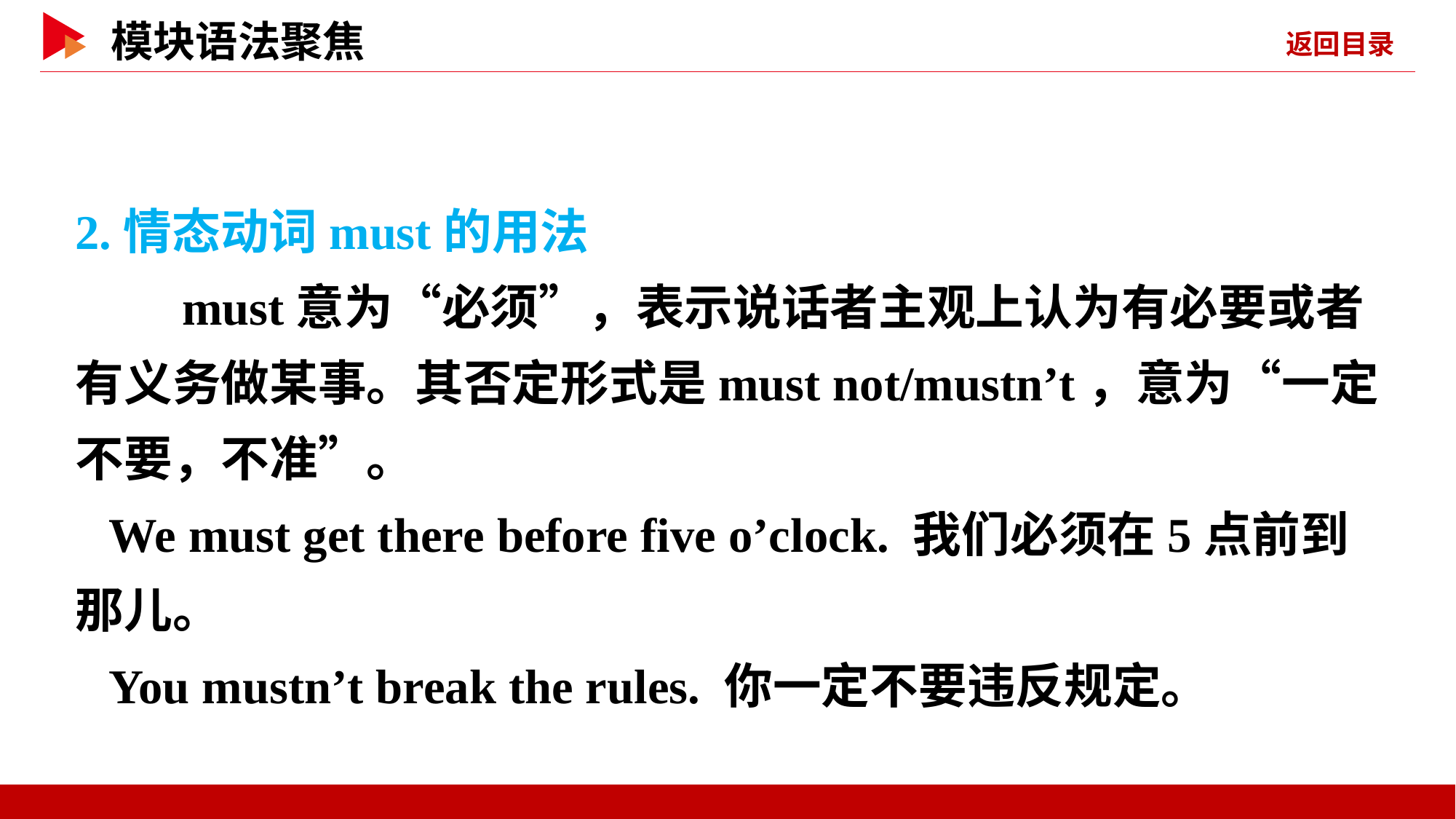

2.情态动词must的用法
      must意为“必须”，表示说话者主观上认为有必要或者有义务做某事。其否定形式是must not/mustn’t，意为“一定不要，不准”。
We must get there before five o’clock. 我们必须在5点前到那儿。
You mustn’t break the rules. 你一定不要违反规定。